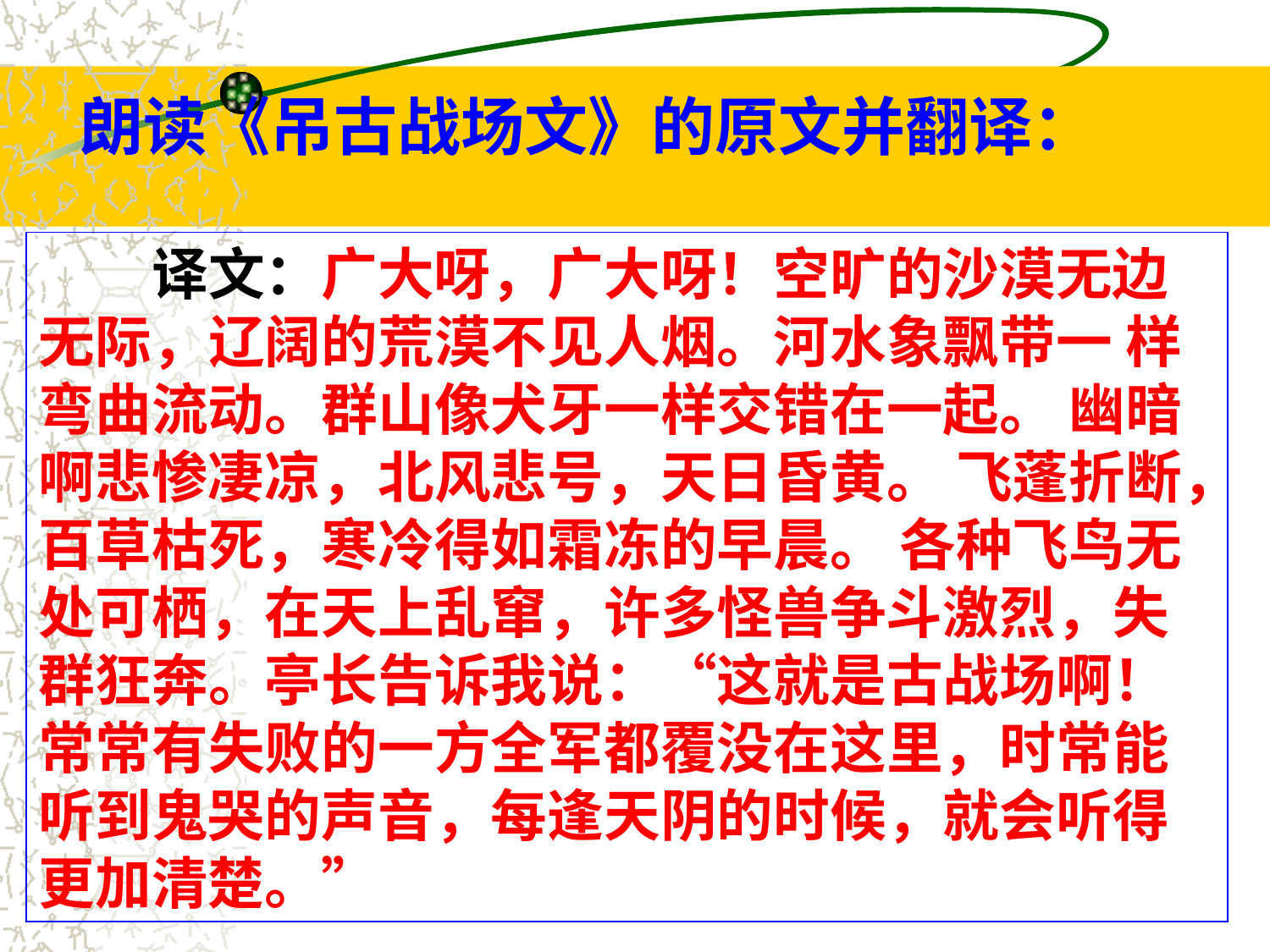

朗读《吊古战场文》的原文并翻译：
　　译文：广大呀，广大呀！空旷的沙漠无边无际，辽阔的荒漠不见人烟。河水象飘带一 样弯曲流动。群山像犬牙一样交错在一起。 幽暗啊悲惨凄凉，北风悲号，天日昏黄。 飞蓬折断，百草枯死，寒冷得如霜冻的早晨。 各种飞鸟无处可栖，在天上乱窜，许多怪兽争斗激烈，失群狂奔。亭长告诉我说：“这就是古战场啊！常常有失败的一方全军都覆没在这里，时常能听到鬼哭的声音，每逢天阴的时候，就会听得更加清楚。”